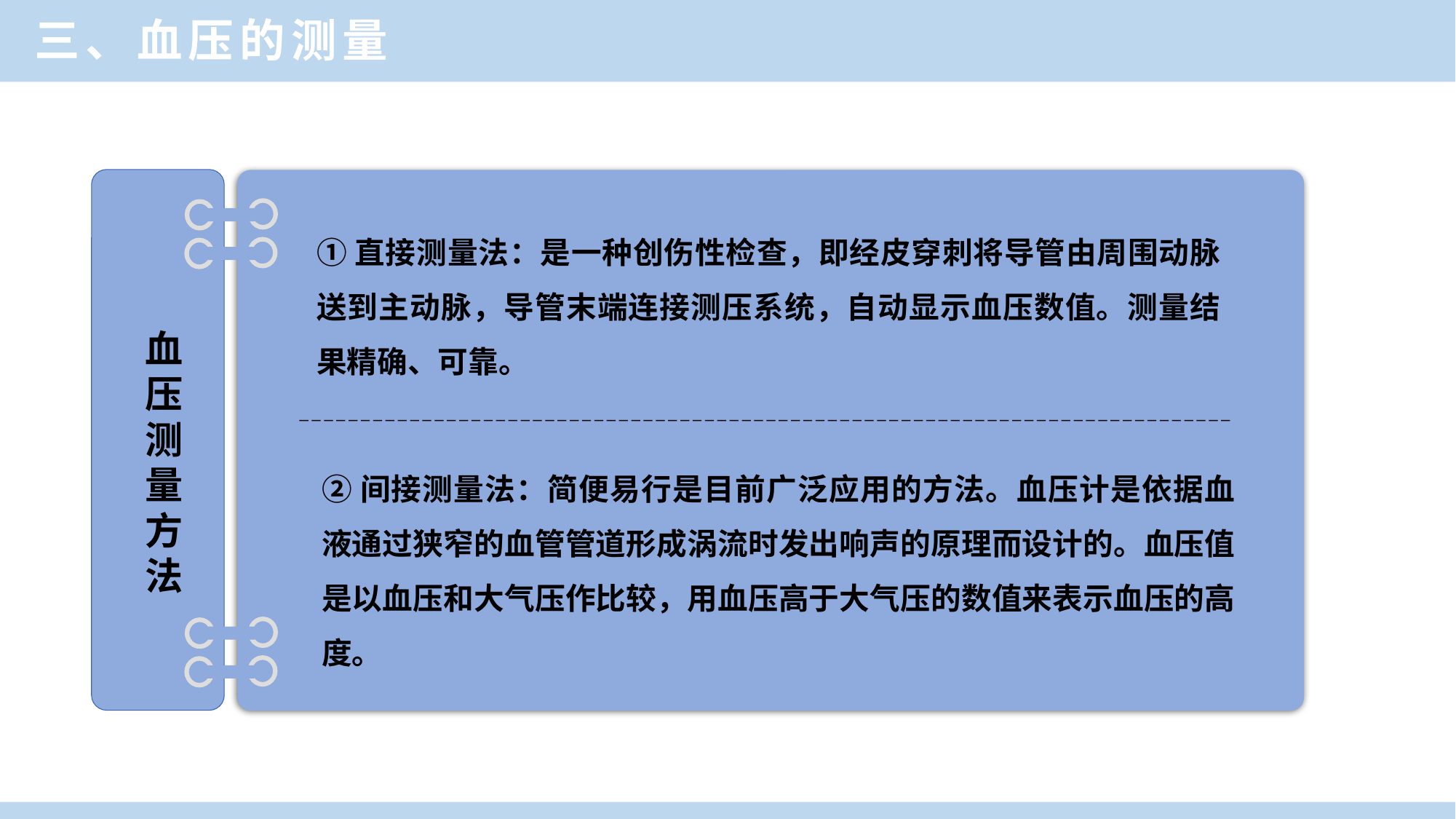

三、血压的测量

①直接测量法：是一种创伤性检查，即经皮穿刺将导管由周围动脉送到主动脉，导管末端连接测压系统，自动显示血压数值。测量结果精确、可靠。
血压测量方法

②间接测量法：简便易行是目前广泛应用的方法。血压计是依据血液通过狭窄的血管管道形成涡流时发出响声的原理而设计的。血压值是以血压和大气压作比较，用血压高于大气压的数值来表示血压的高度。